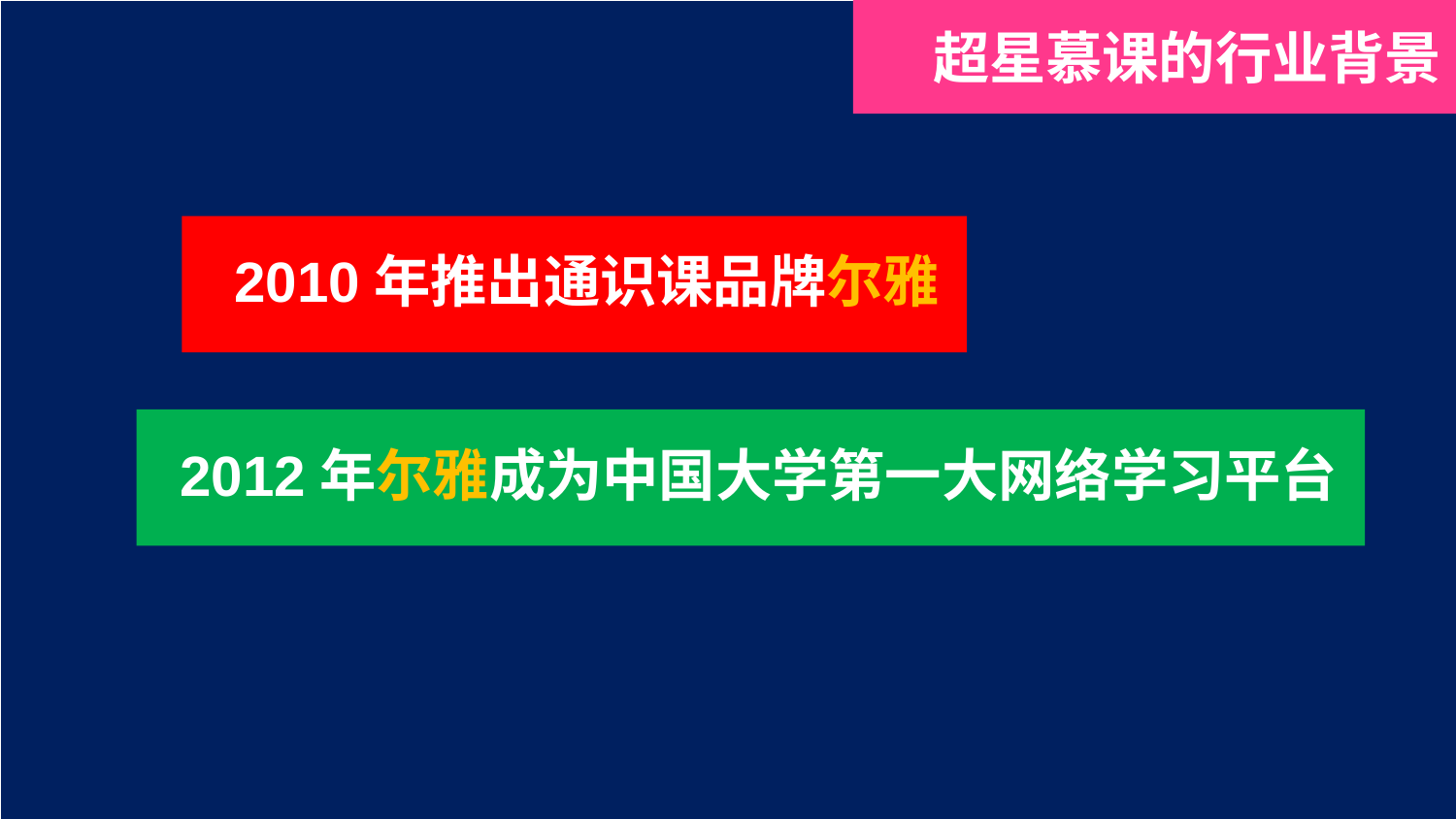

超星慕课的行业背景

2010年推出通识课品牌尔雅

2012年尔雅成为中国大学第一大网络学习平台